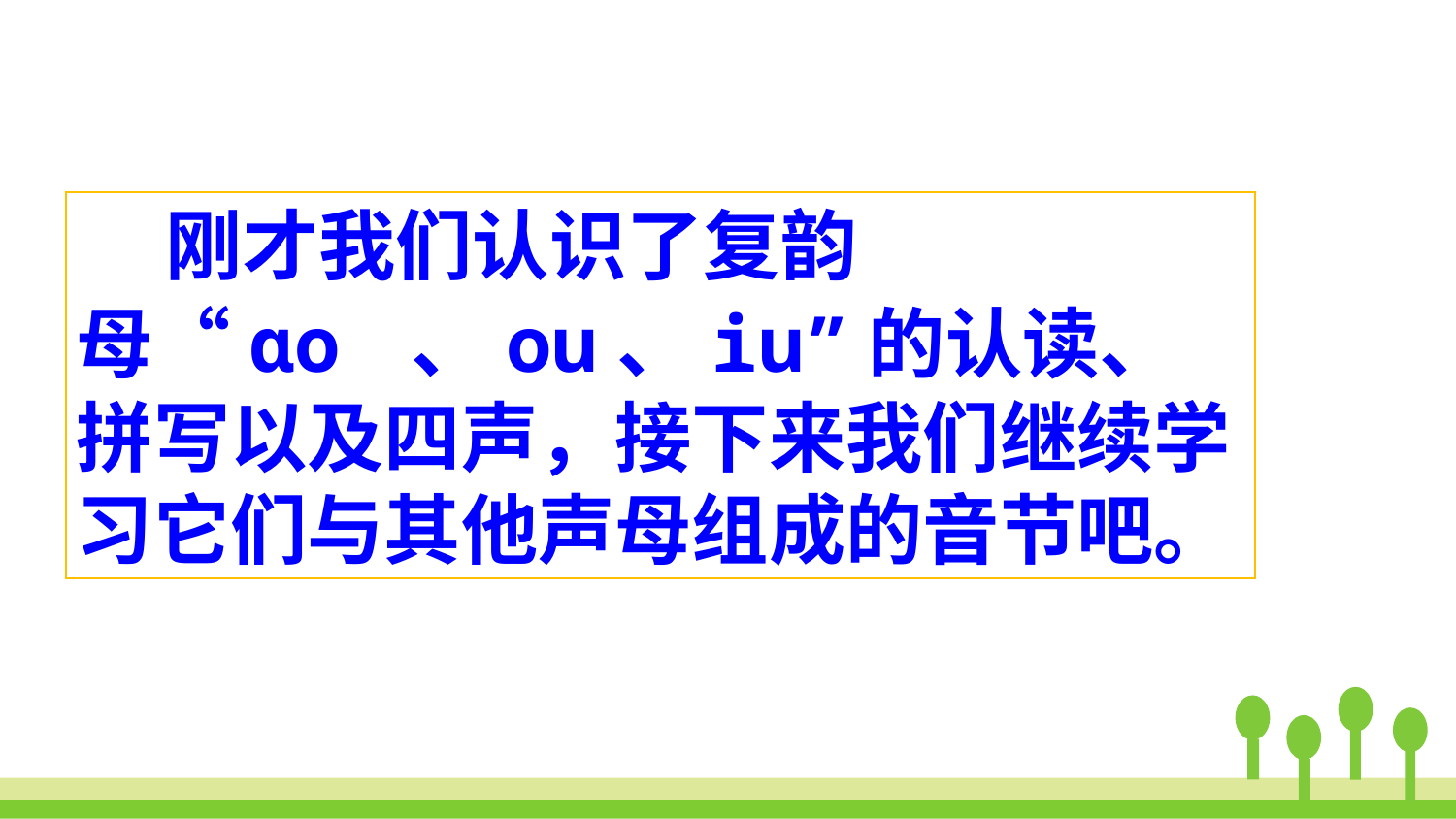

刚才我们认识了复韵母“ɑo 、ou、iu”的认读、拼写以及四声，接下来我们继续学习它们与其他声母组成的音节吧。